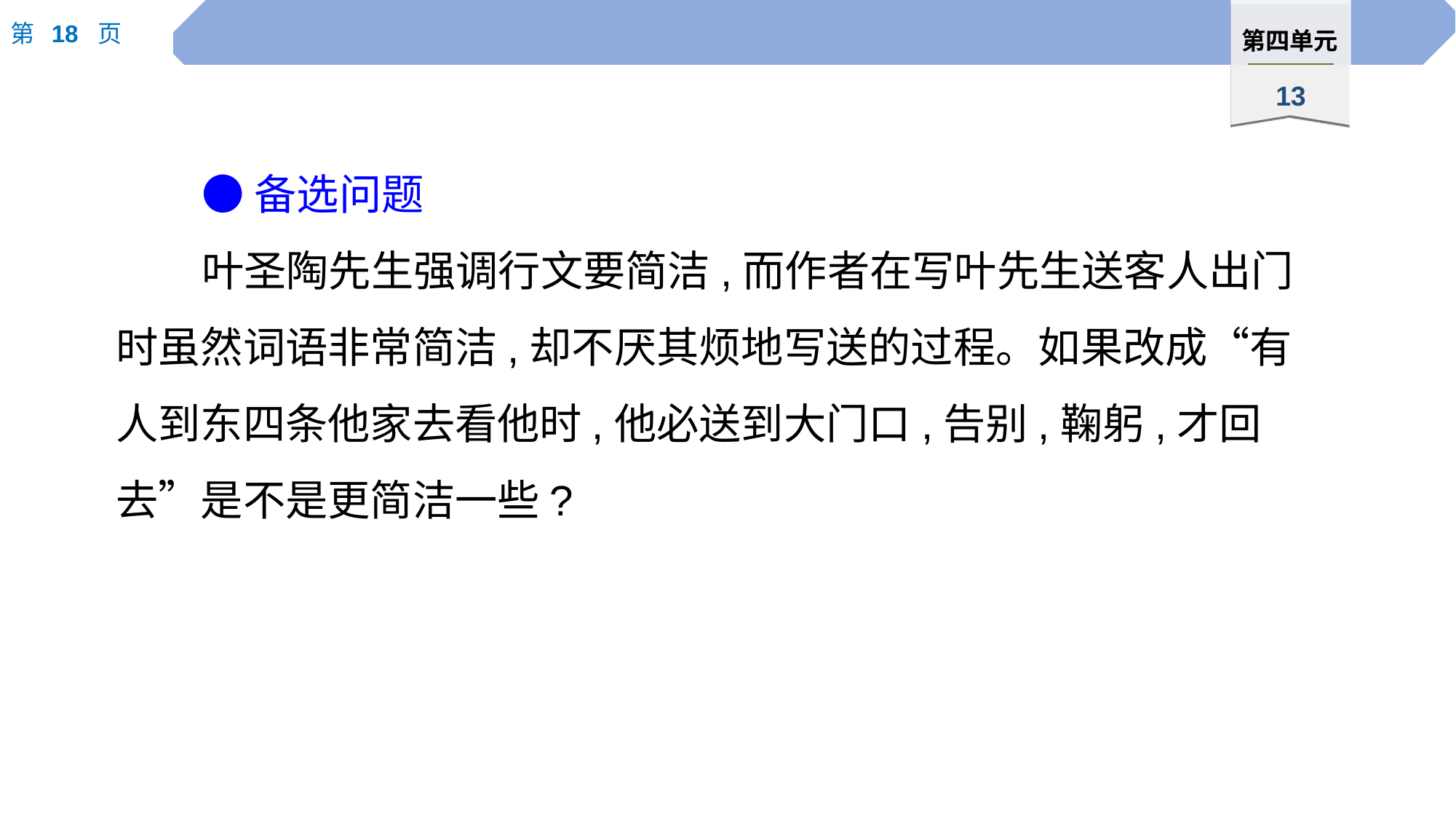

●备选问题
叶圣陶先生强调行文要简洁,而作者在写叶先生送客人出门时虽然词语非常简洁,却不厌其烦地写送的过程。如果改成“有人到东四条他家去看他时,他必送到大门口,告别,鞠躬,才回去”是不是更简洁一些?